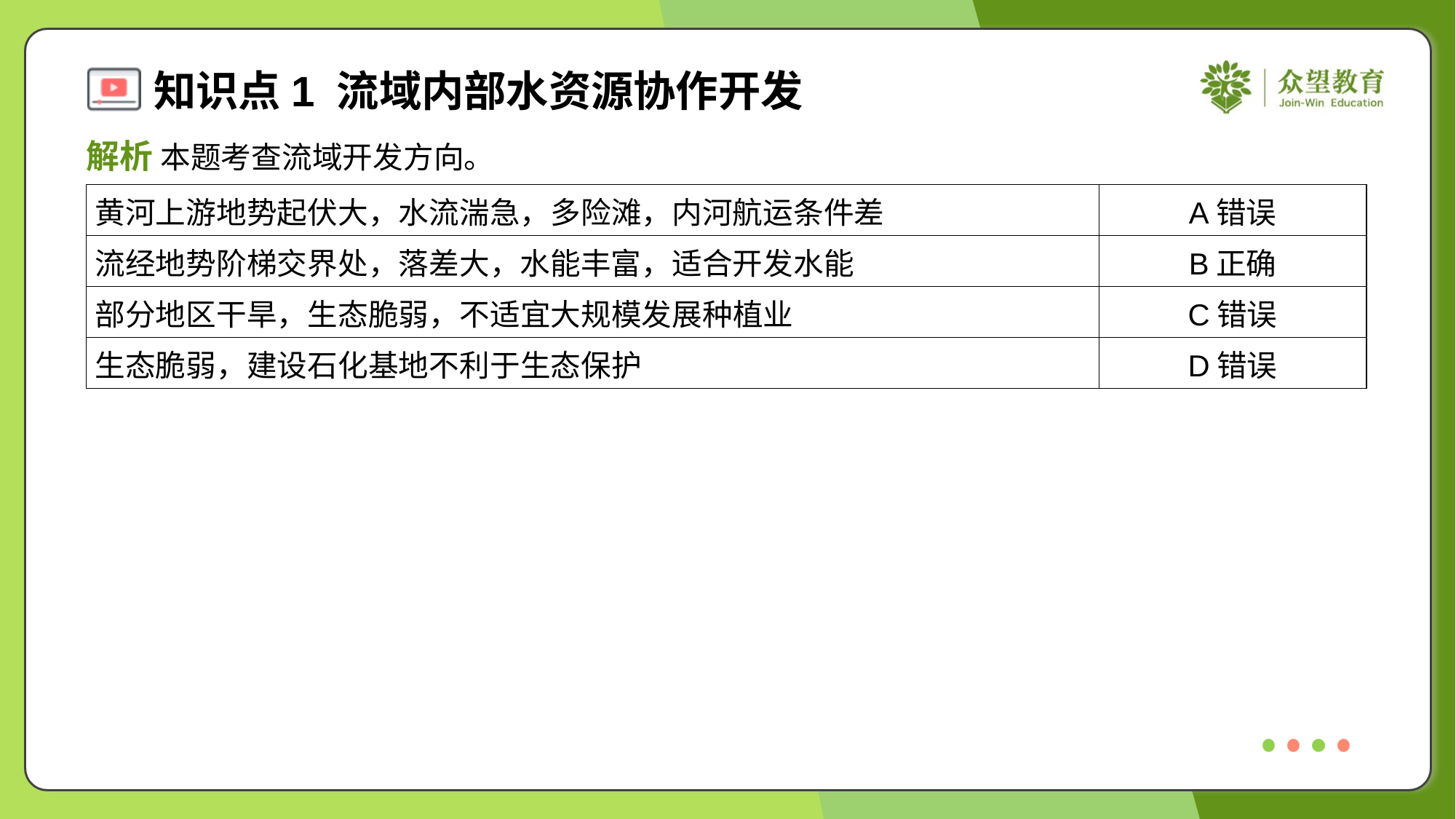

解析 本题考查流域开发方向。
| 黄河上游地势起伏大，水流湍急，多险滩，内河航运条件差 | A错误 |
| --- | --- |
| 流经地势阶梯交界处，落差大，水能丰富，适合开发水能 | B正确 |
| 部分地区干旱，生态脆弱，不适宜大规模发展种植业 | C错误 |
| 生态脆弱，建设石化基地不利于生态保护 | D错误 |